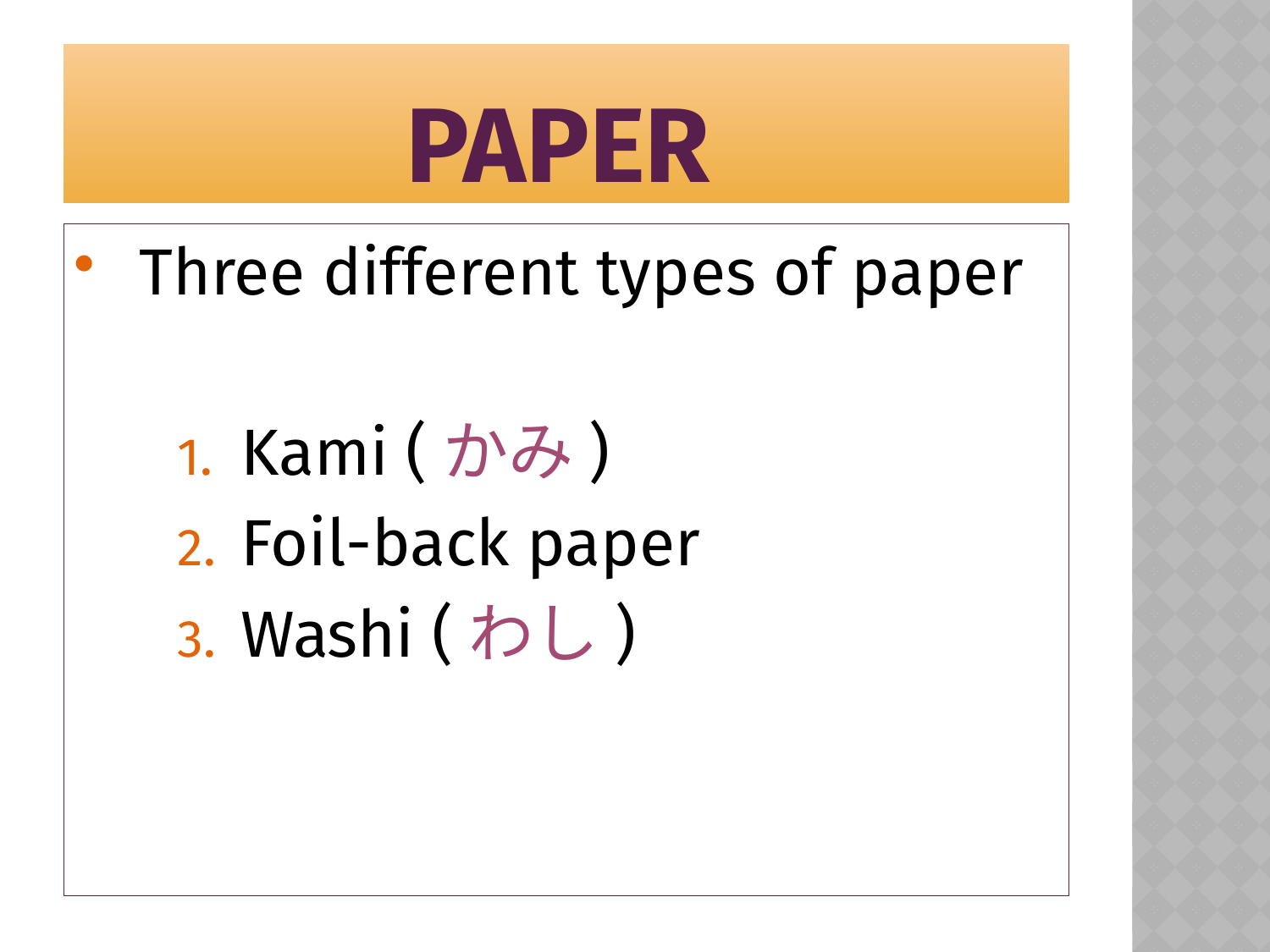

# Paper
Three different types of paper

Kami (かみ)
Foil-back paper
Washi (わし)